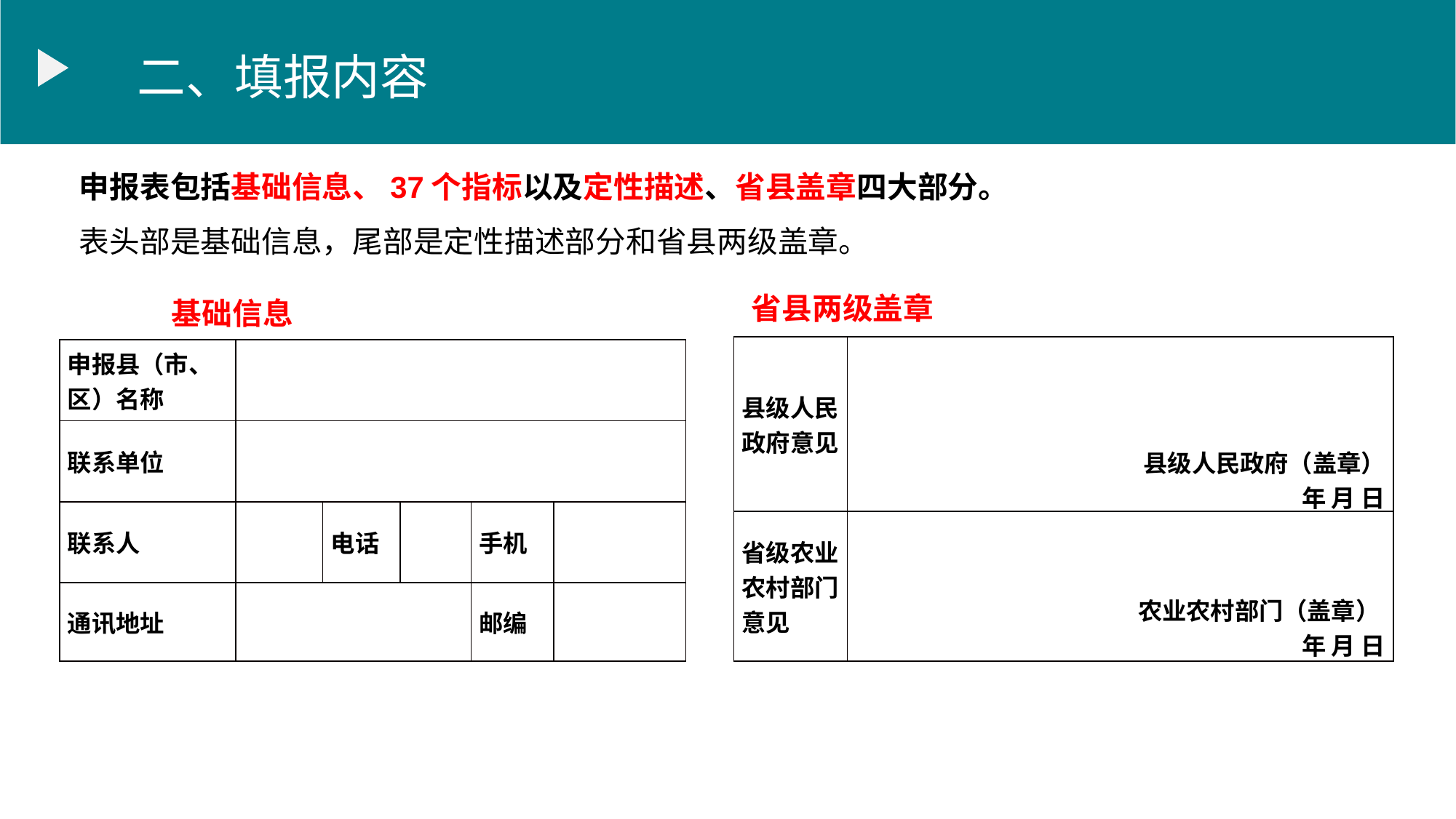

二、填报内容

申报表包括基础信息、37个指标以及定性描述、省县盖章四大部分。
表头部是基础信息，尾部是定性描述部分和省县两级盖章。

省县两级盖章
基础信息
| 县级人民政府意见 | 县级人民政府（盖章） 年 月 日 |
| --- | --- |
| 省级农业农村部门意见 | 农业农村部门（盖章） 年 月 日 |
| 申报县（市、区）名称 |  |  |  |  |  |
| --- | --- | --- | --- | --- | --- |
| 联系单位 |  |  |  |  |  |
| 联系人 |  | 电话 |  | 手机 |  |
| 通讯地址 |  |  |  | 邮编 |  |